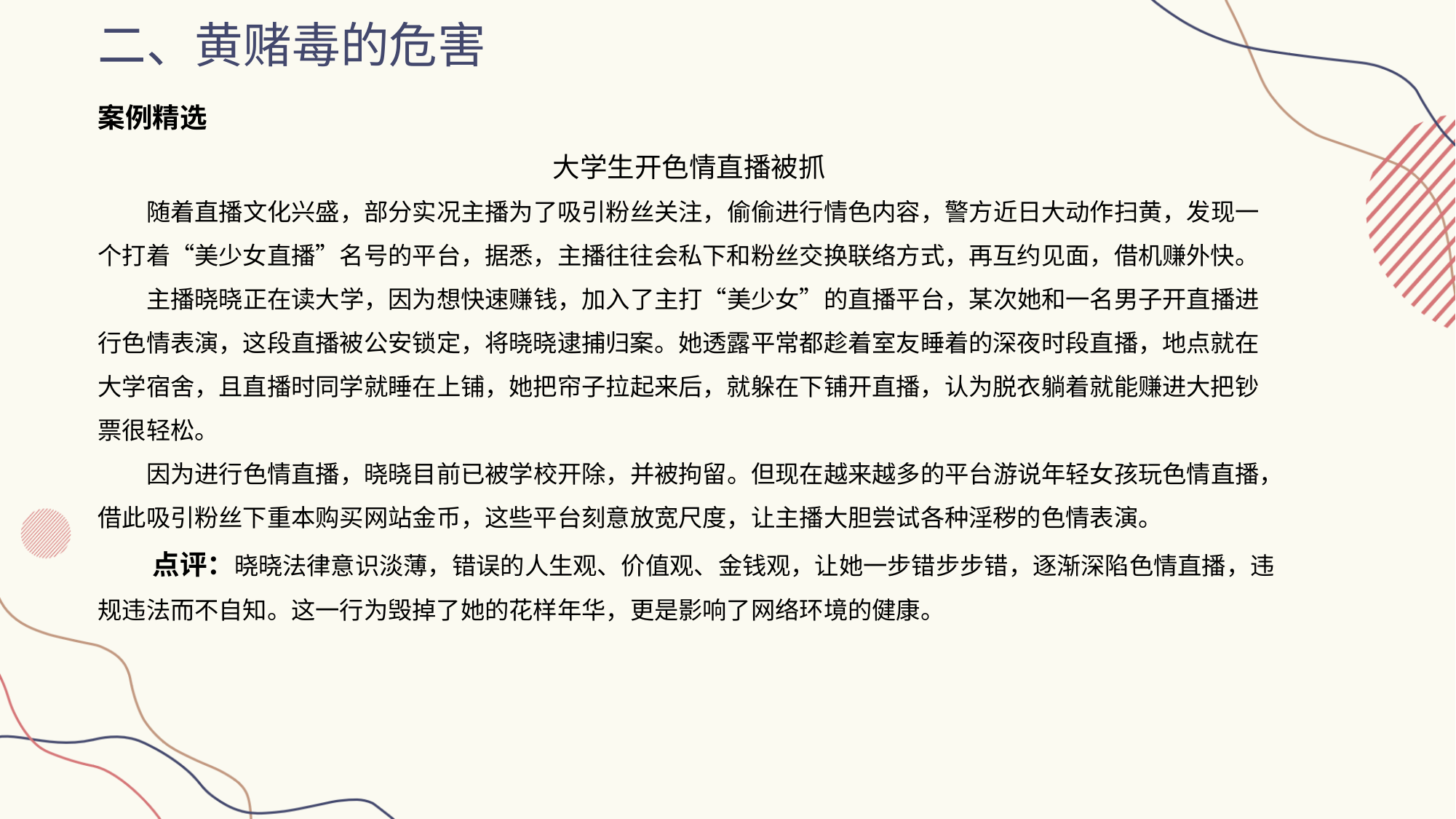

二、黄赌毒的危害
案例精选
大学生开色情直播被抓
随着直播文化兴盛，部分实况主播为了吸引粉丝关注，偷偷进行情色内容，警方近日大动作扫黄，发现一个打着“美少女直播”名号的平台，据悉，主播往往会私下和粉丝交换联络方式，再互约见面，借机赚外快。
主播晓晓正在读大学，因为想快速赚钱，加入了主打“美少女”的直播平台，某次她和一名男子开直播进行色情表演，这段直播被公安锁定，将晓晓逮捕归案。她透露平常都趁着室友睡着的深夜时段直播，地点就在大学宿舍，且直播时同学就睡在上铺，她把帘子拉起来后，就躲在下铺开直播，认为脱衣躺着就能赚进大把钞票很轻松。
因为进行色情直播，晓晓目前已被学校开除，并被拘留。但现在越来越多的平台游说年轻女孩玩色情直播，借此吸引粉丝下重本购买网站金币，这些平台刻意放宽尺度，让主播大胆尝试各种淫秽的色情表演。
点评：晓晓法律意识淡薄，错误的人生观、价值观、金钱观，让她一步错步步错，逐渐深陷色情直播，违规违法而不自知。这一行为毁掉了她的花样年华，更是影响了网络环境的健康。